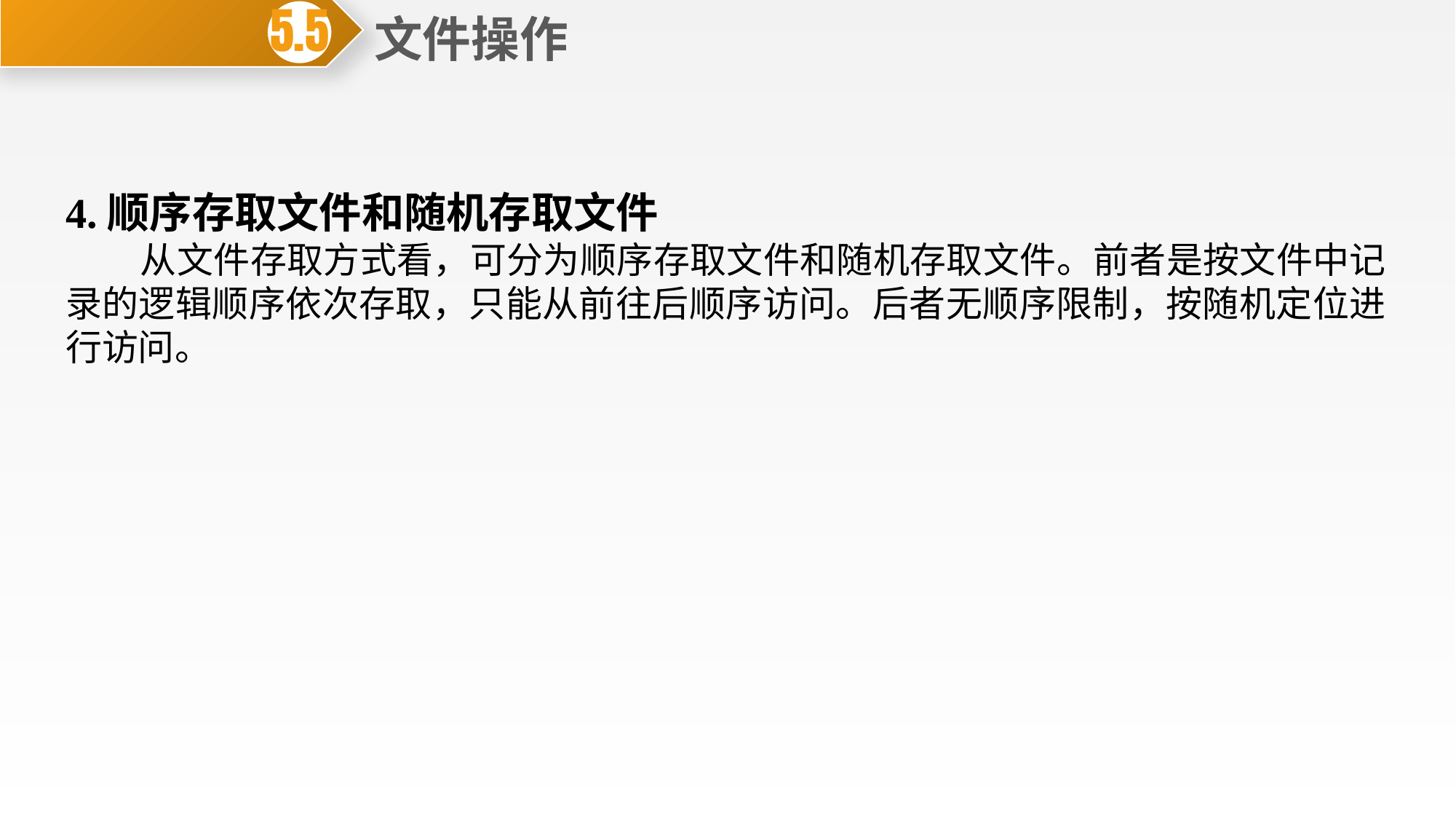

文件操作

5.5

4.顺序存取文件和随机存取文件
    从文件存取方式看，可分为顺序存取文件和随机存取文件。前者是按文件中记录的逻辑顺序依次存取，只能从前往后顺序访问。后者无顺序限制，按随机定位进行访问。